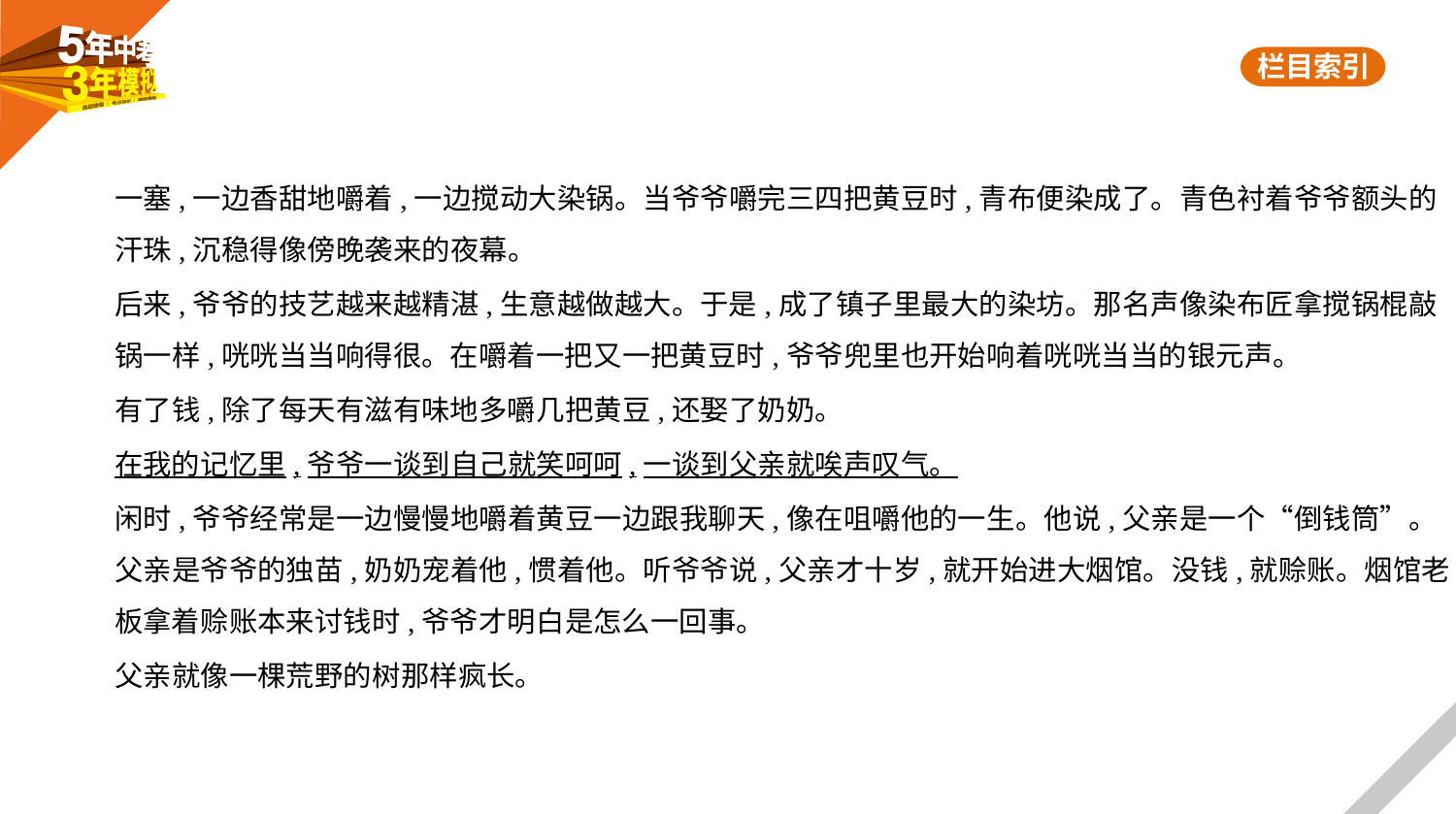

一塞,一边香甜地嚼着,一边搅动大染锅。当爷爷嚼完三四把黄豆时,青布便染成了。青色衬着爷爷额头的
汗珠,沉稳得像傍晚袭来的夜幕。
后来,爷爷的技艺越来越精湛,生意越做越大。于是,成了镇子里最大的染坊。那名声像染布匠拿搅锅棍敲
锅一样,咣咣当当响得很。在嚼着一把又一把黄豆时,爷爷兜里也开始响着咣咣当当的银元声。
有了钱,除了每天有滋有味地多嚼几把黄豆,还娶了奶奶。
在我的记忆里,爷爷一谈到自己就笑呵呵,一谈到父亲就唉声叹气。
闲时,爷爷经常是一边慢慢地嚼着黄豆一边跟我聊天,像在咀嚼他的一生。他说,父亲是一个“倒钱筒”。
父亲是爷爷的独苗,奶奶宠着他,惯着他。听爷爷说,父亲才十岁,就开始进大烟馆。没钱,就赊账。烟馆老
板拿着赊账本来讨钱时,爷爷才明白是怎么一回事。
父亲就像一棵荒野的树那样疯长。